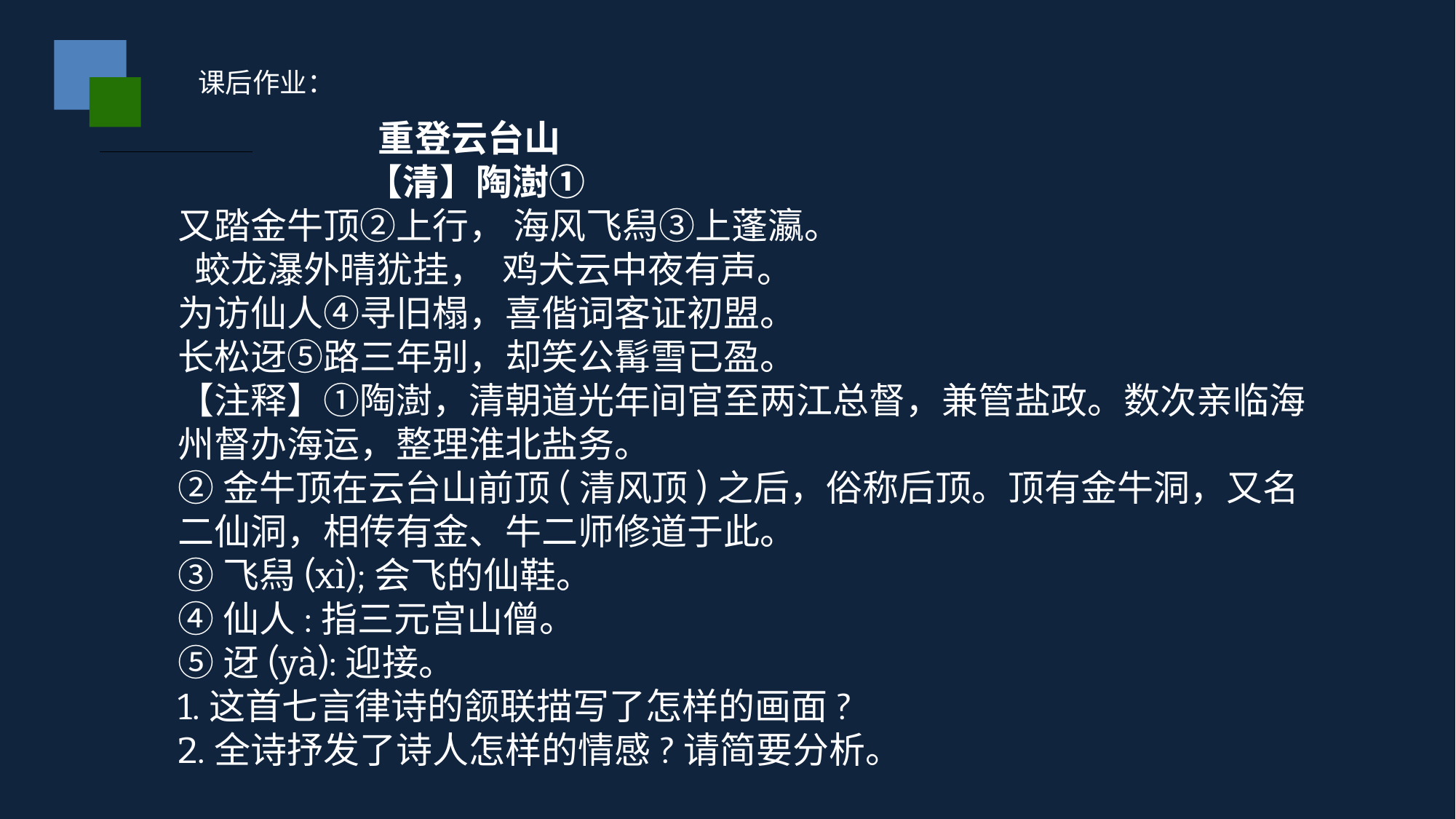

课后作业：
                                           重登云台山
                      【清】陶澍①
又踏金牛顶②上行， 海风飞舄③上蓬瀛。
 蛟龙瀑外晴犹挂，  鸡犬云中夜有声。
为访仙人④寻旧榻，喜偕词客证初盟。
长松迓⑤路三年别，却笑公髯雪已盈。
【注释】①陶澍，清朝道光年间官至两江总督，兼管盐政。数次亲临海州督办海运，整理淮北盐务。
②金牛顶在云台山前顶(清风顶)之后，俗称后顶。顶有金牛洞，又名二仙洞，相传有金、牛二师修道于此。
③飞舄(xì);会飞的仙鞋。
④仙人:指三元宫山僧。
⑤迓(yà):迎接。
1.这首七言律诗的颔联描写了怎样的画面?
2.全诗抒发了诗人怎样的情感?请简要分析。